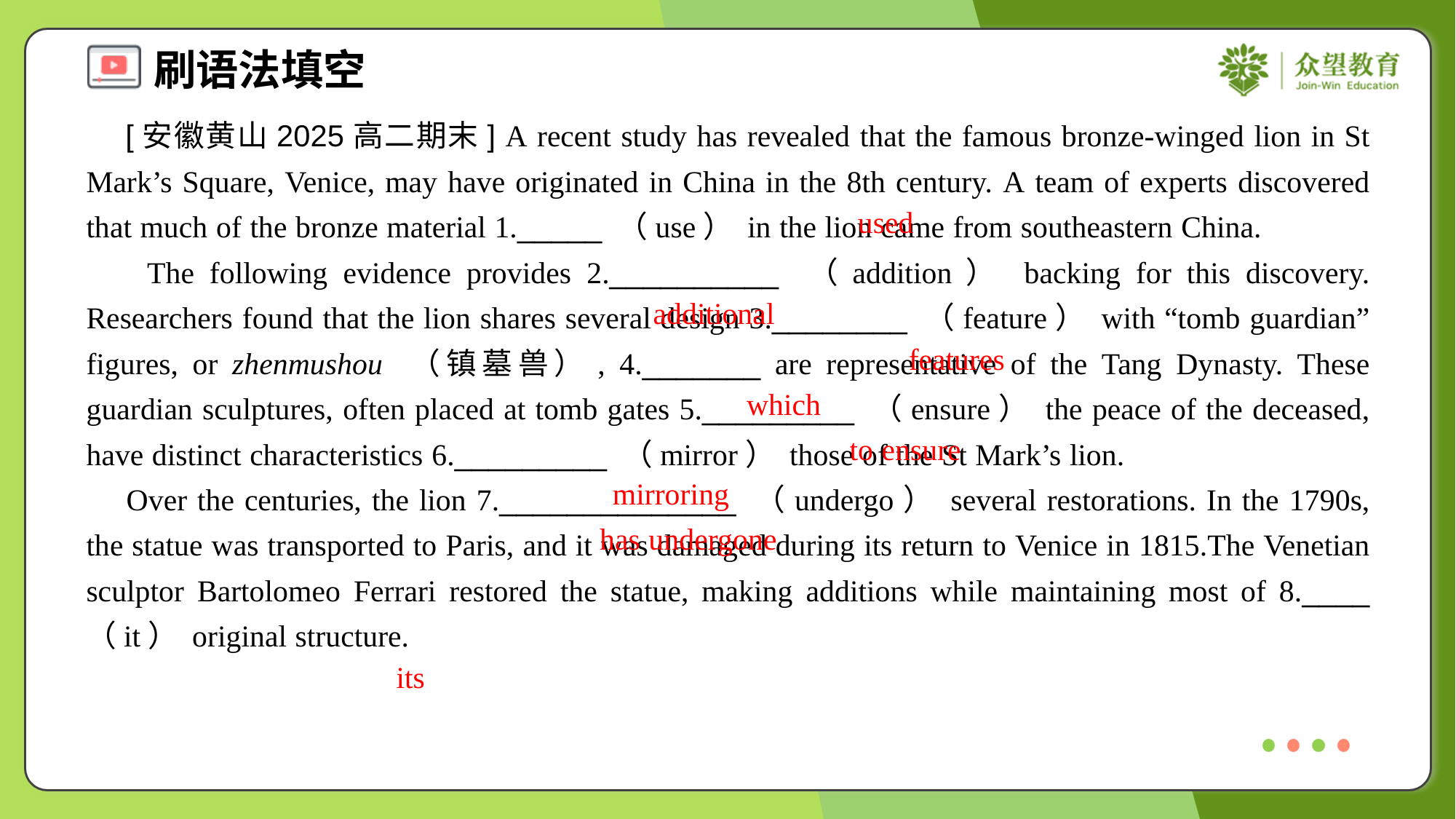

[安徽黄山2025高二期末] A recent study has revealed that the famous bronze-winged lion in St Mark’s Square, Venice, may have originated in China in the 8th century. A team of experts discovered that much of the bronze material 1._____ （use） in the lion came from southeastern China.
    The following evidence provides 2.__________ （addition） backing for this discovery. Researchers found that the lion shares several design 3.________ （feature） with “tomb guardian” figures, or zhenmushou （镇墓兽）, 4._______ are representative of the Tang Dynasty. These guardian sculptures, often placed at tomb gates 5._________ （ensure） the peace of the deceased, have distinct characteristics 6._________ （mirror） those of the St Mark’s lion.
    Over the centuries, the lion 7.______________ （undergo） several restorations. In the 1790s, the statue was transported to Paris, and it was damaged during its return to Venice in 1815.The Venetian sculptor Bartolomeo Ferrari restored the statue, making additions while maintaining most of 8.____ （it） original structure.

used
additional
features
which
to ensure
mirroring
has undergone
its